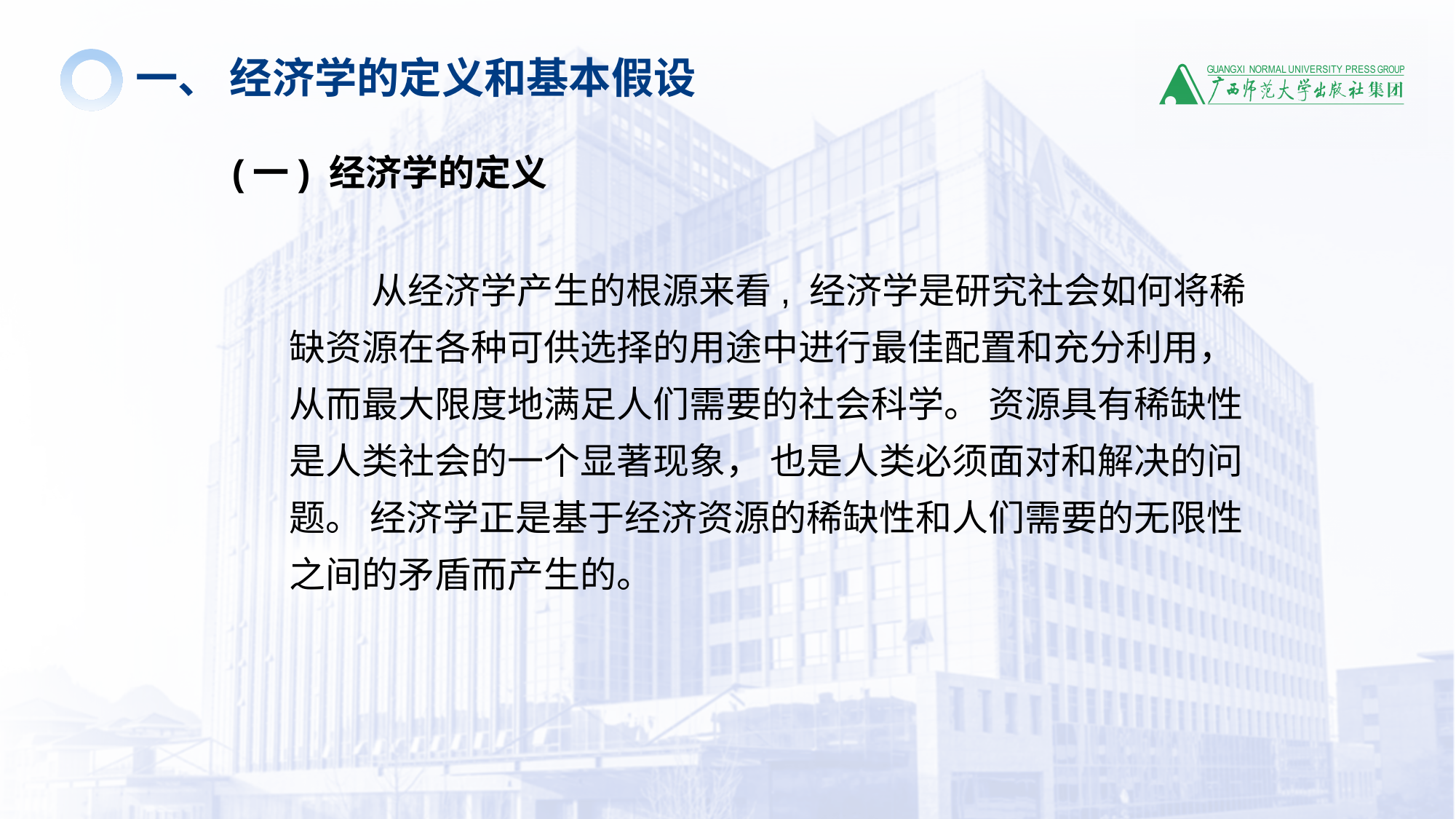

一、 经济学的定义和基本假设

(一) 经济学的定义
         从经济学产生的根源来看, 经济学是研究社会如何将稀缺资源在各种可供选择的用途中进行最佳配置和充分利用， 从而最大限度地满足人们需要的社会科学。 资源具有稀缺性是人类社会的一个显著现象， 也是人类必须面对和解决的问题。 经济学正是基于经济资源的稀缺性和人们需要的无限性之间的矛盾而产生的。